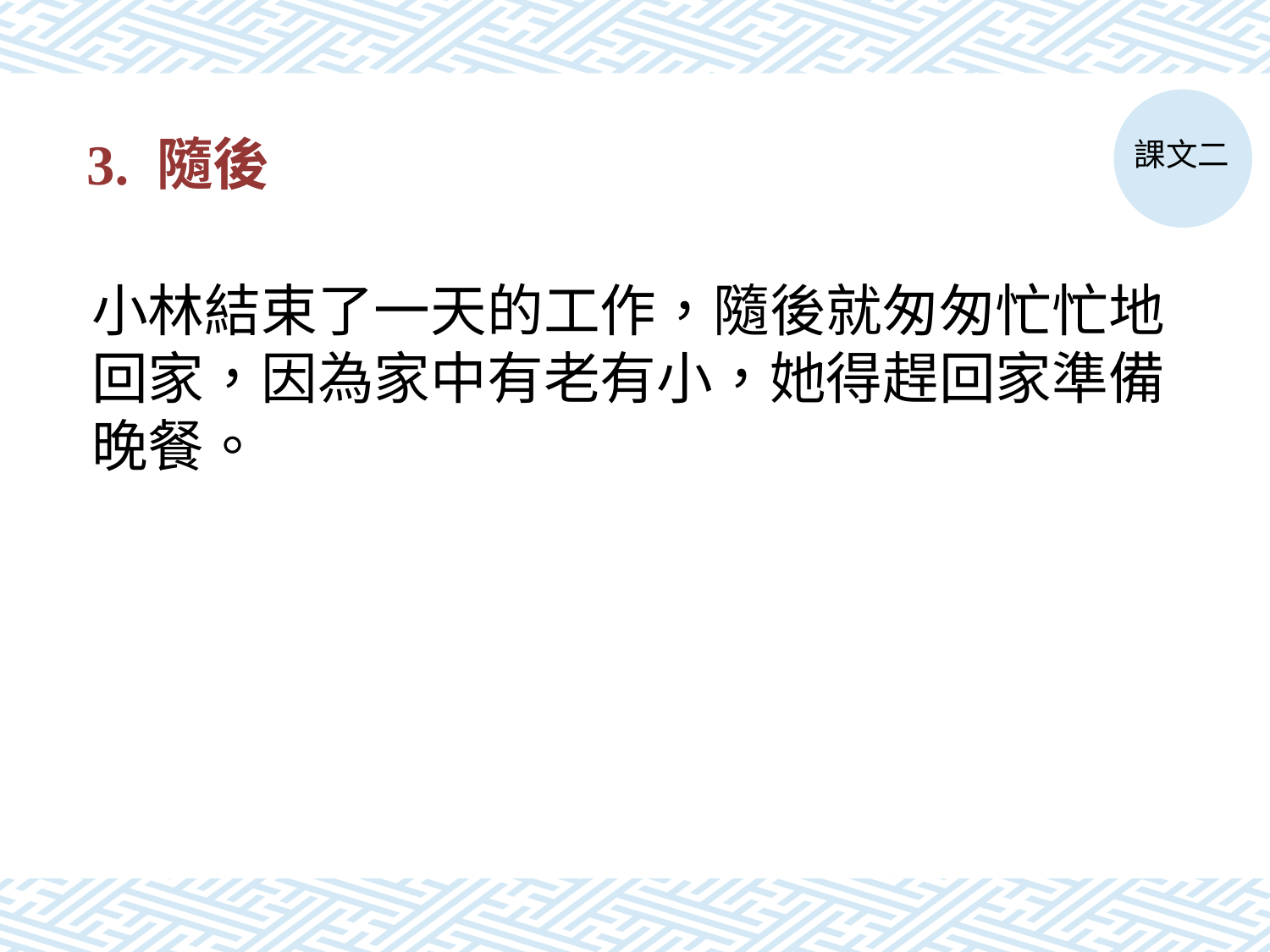

課文二
# 3. 隨後
小林結束了一天的工作，隨後就匆匆忙忙地回家，因為家中有老有小，她得趕回家準備晚餐。